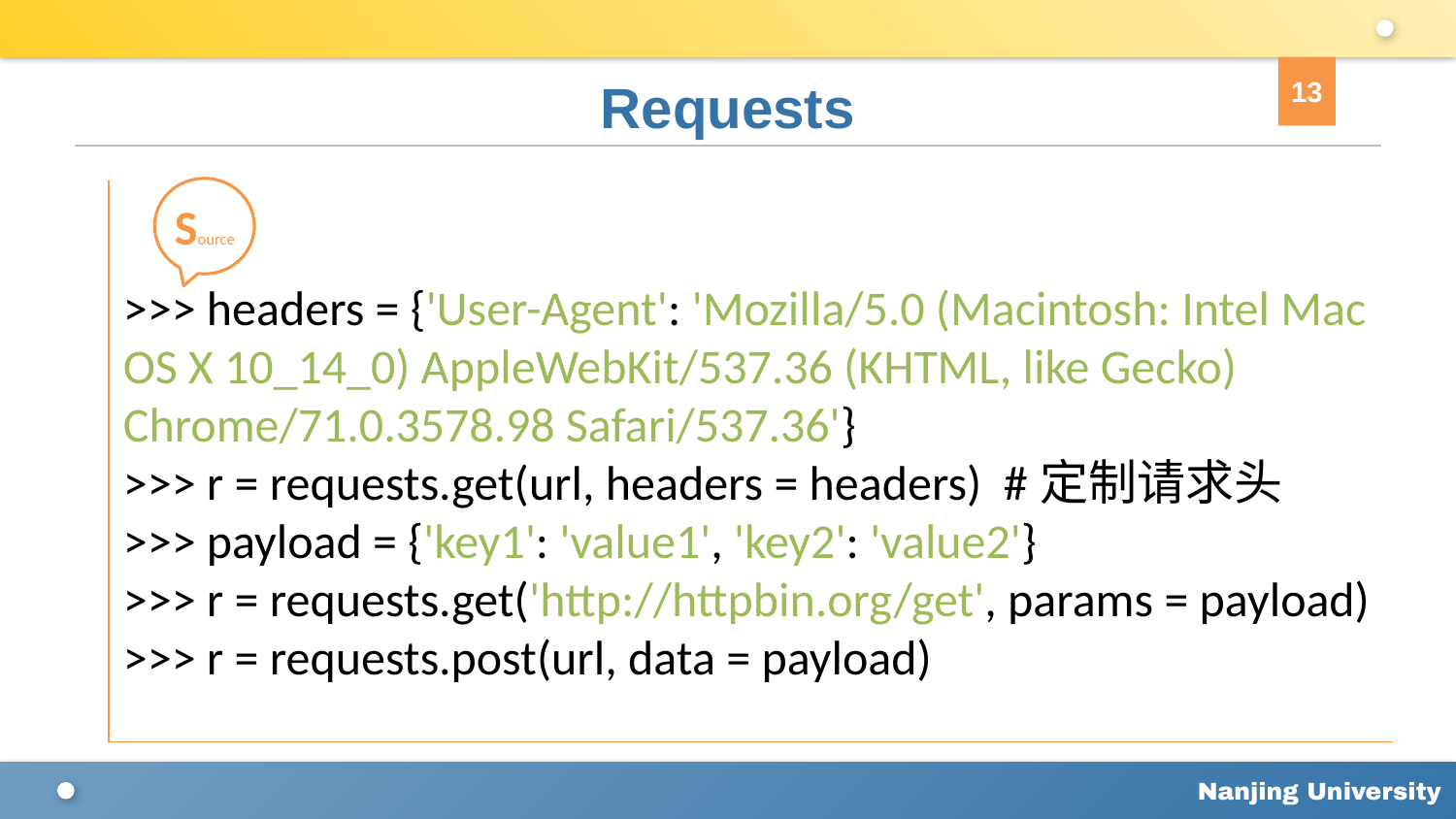

13
# Requests
Source

>>> headers = {'User-Agent': 'Mozilla/5.0 (Macintosh: Intel Mac OS X 10_14_0) AppleWebKit/537.36 (KHTML, like Gecko)  Chrome/71.0.3578.98 Safari/537.36'}
>>> r = requests.get(url, headers = headers)  #定制请求头
>>> payload = {'key1': 'value1', 'key2': 'value2'}
>>> r = requests.get('http://httpbin.org/get', params = payload)
>>> r = requests.post(url, data = payload)